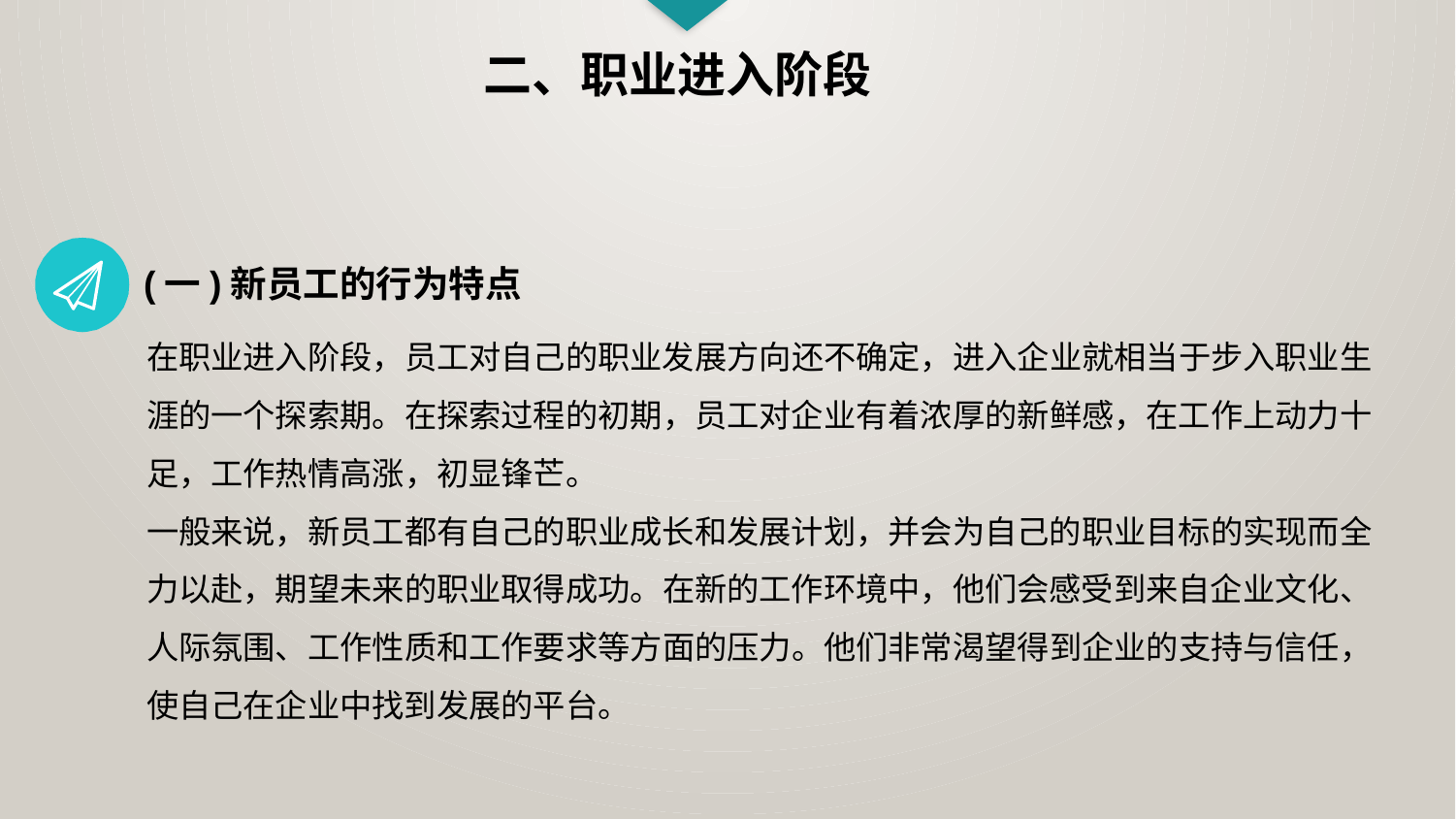

二、职业进入阶段

(一)新员工的行为特点

在职业进入阶段，员工对自己的职业发展方向还不确定，进入企业就相当于步入职业生涯的一个探索期。在探索过程的初期，员工对企业有着浓厚的新鲜感，在工作上动力十足，工作热情高涨，初显锋芒。
一般来说，新员工都有自己的职业成长和发展计划，并会为自己的职业目标的实现而全力以赴，期望未来的职业取得成功。在新的工作环境中，他们会感受到来自企业文化、人际氛围、工作性质和工作要求等方面的压力。他们非常渴望得到企业的支持与信任，使自己在企业中找到发展的平台。
30